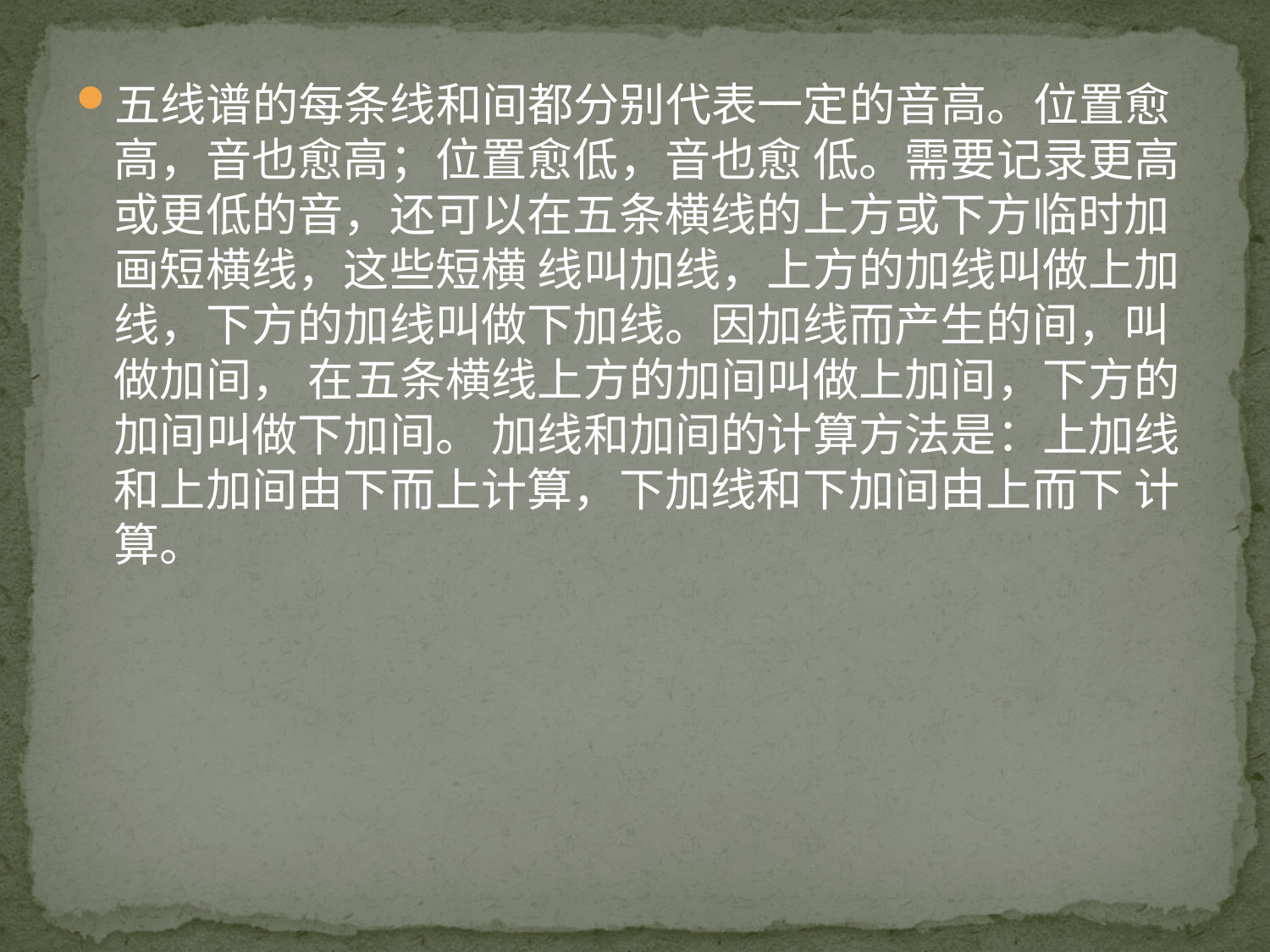

五线谱的每条线和间都分别代表一定的音高。位置愈高，音也愈高；位置愈低，音也愈 低。需要记录更高或更低的音，还可以在五条横线的上方或下方临时加画短横线，这些短横 线叫加线，上方的加线叫做上加线，下方的加线叫做下加线。因加线而产生的间，叫做加间， 在五条横线上方的加间叫做上加间，下方的加间叫做下加间。 加线和加间的计算方法是：上加线和上加间由下而上计算，下加线和下加间由上而下 计算。